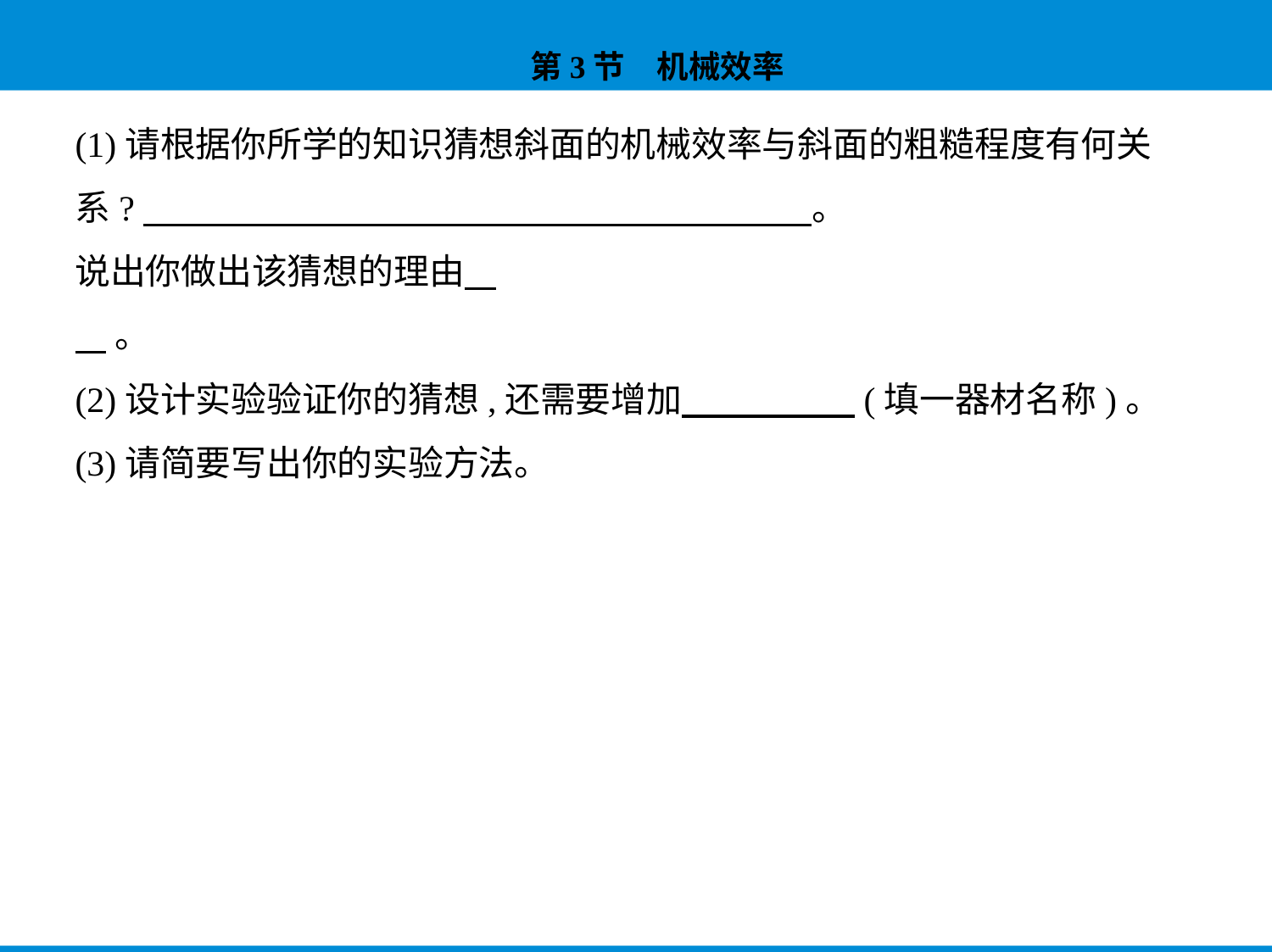

(1)请根据你所学的知识猜想斜面的机械效率与斜面的粗糙程度有何关
系?　　　　　　　　　　　　　　　　　　    。
说出你做出该猜想的理由
    。
(2)设计实验验证你的猜想,还需要增加　　　　    (填一器材名称)。
(3)请简要写出你的实验方法。